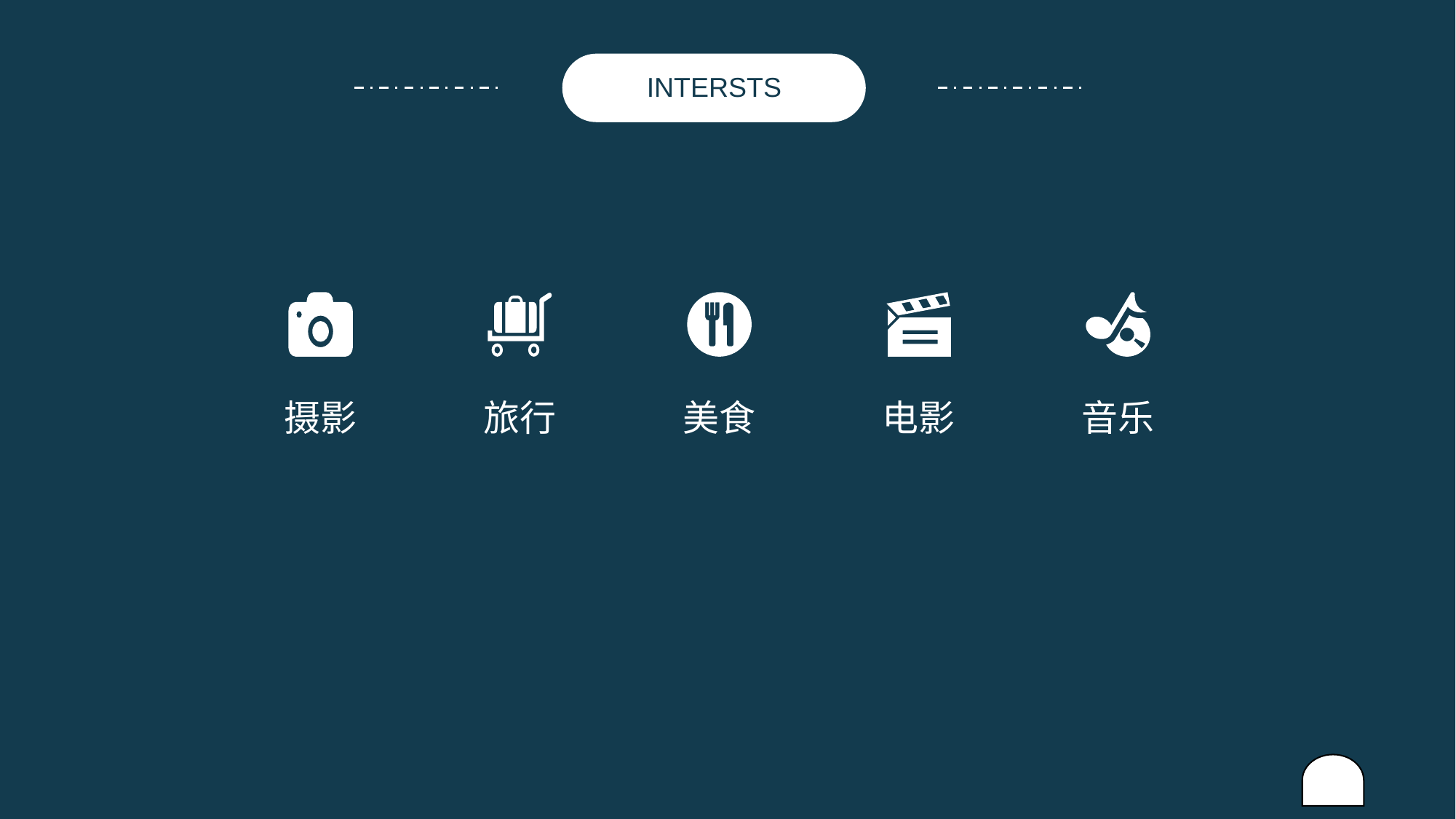

INTERSTS

美食
电影
音乐
摄影
旅行
5
yanshifu